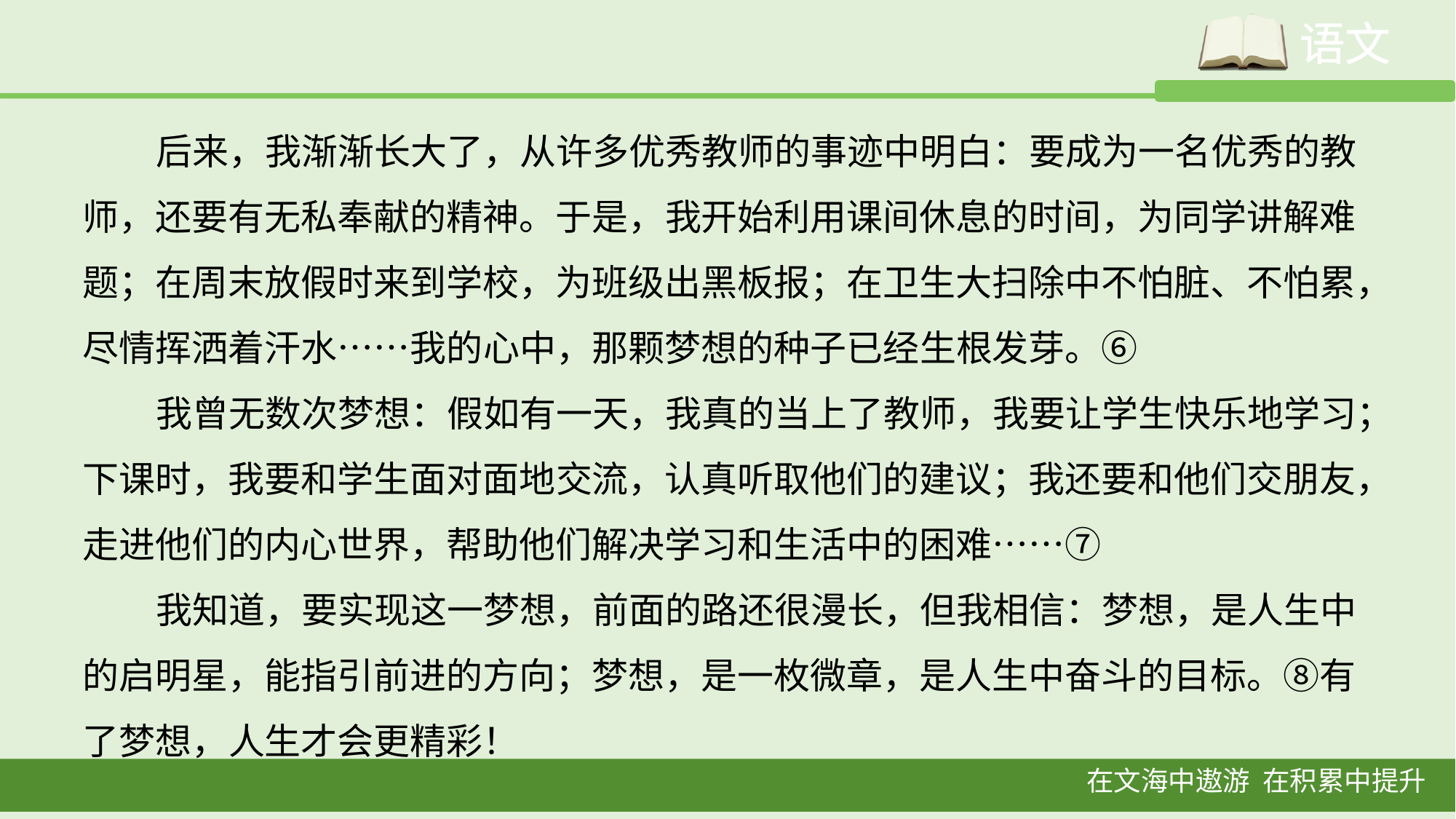

后来，我渐渐长大了，从许多优秀教师的事迹中明白：要成为一名优秀的教师，还要有无私奉献的精神。于是，我开始利用课间休息的时间，为同学讲解难题；在周末放假时来到学校，为班级出黑板报；在卫生大扫除中不怕脏、不怕累，尽情挥洒着汗水……我的心中，那颗梦想的种子已经生根发芽。⑥
我曾无数次梦想：假如有一天，我真的当上了教师，我要让学生快乐地学习；下课时，我要和学生面对面地交流，认真听取他们的建议；我还要和他们交朋友，走进他们的内心世界，帮助他们解决学习和生活中的困难……⑦
我知道，要实现这一梦想，前面的路还很漫长，但我相信：梦想，是人生中的启明星，能指引前进的方向；梦想，是一枚微章，是人生中奋斗的目标。⑧有了梦想，人生才会更精彩！